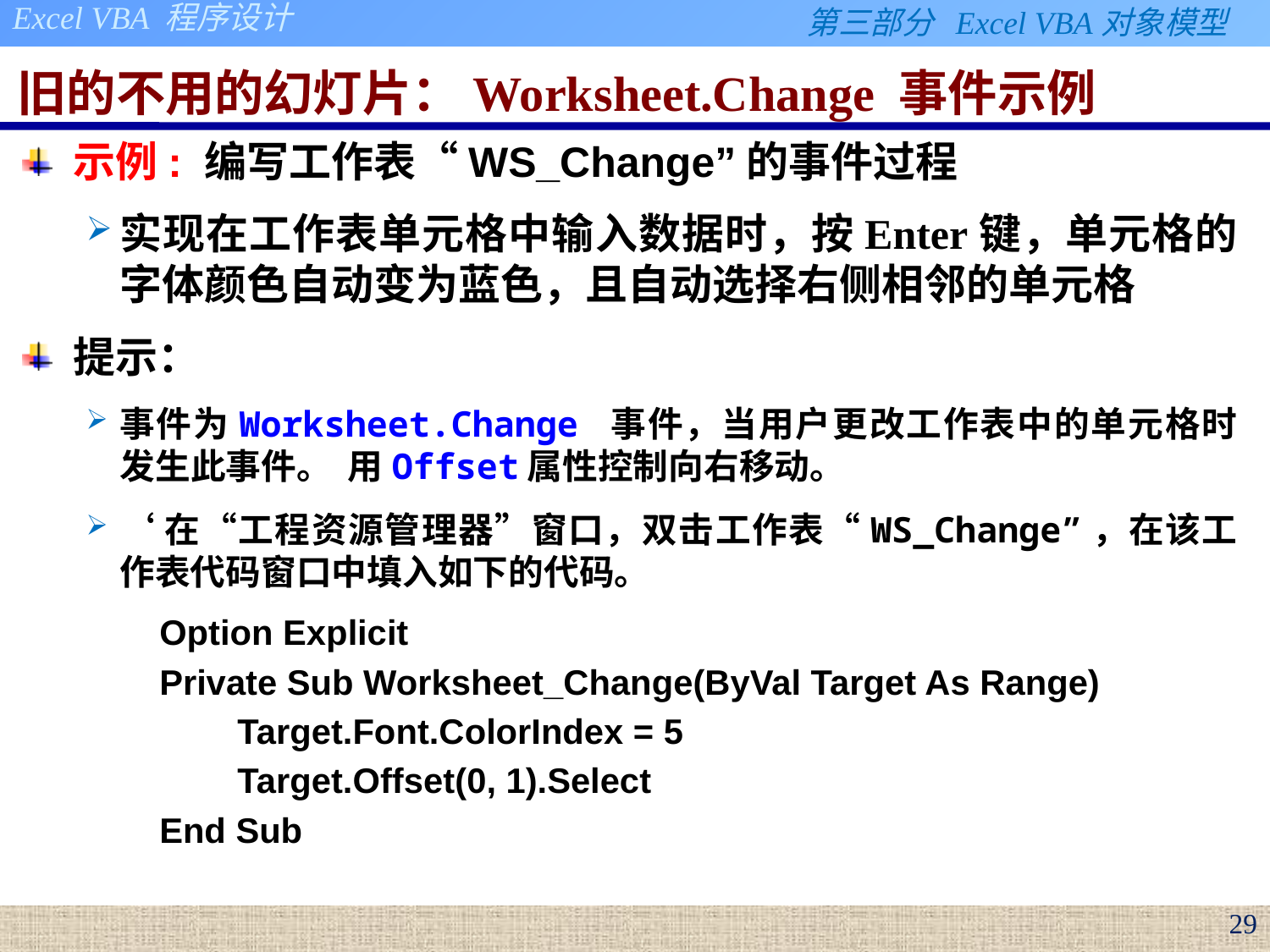

# 旧的不用的幻灯片：Worksheet.Change 事件示例
示例: 编写工作表“WS_Change”的事件过程
实现在工作表单元格中输入数据时，按Enter键，单元格的字体颜色自动变为蓝色，且自动选择右侧相邻的单元格
提示：
事件为Worksheet.Change 事件，当用户更改工作表中的单元格时发生此事件。  用Offset属性控制向右移动。
‘在“工程资源管理器”窗口，双击工作表“WS_Change”，在该工作表代码窗口中填入如下的代码。
Option Explicit
Private Sub Worksheet_Change(ByVal Target As Range)
        Target.Font.ColorIndex = 5
        Target.Offset(0, 1).Select
End Sub